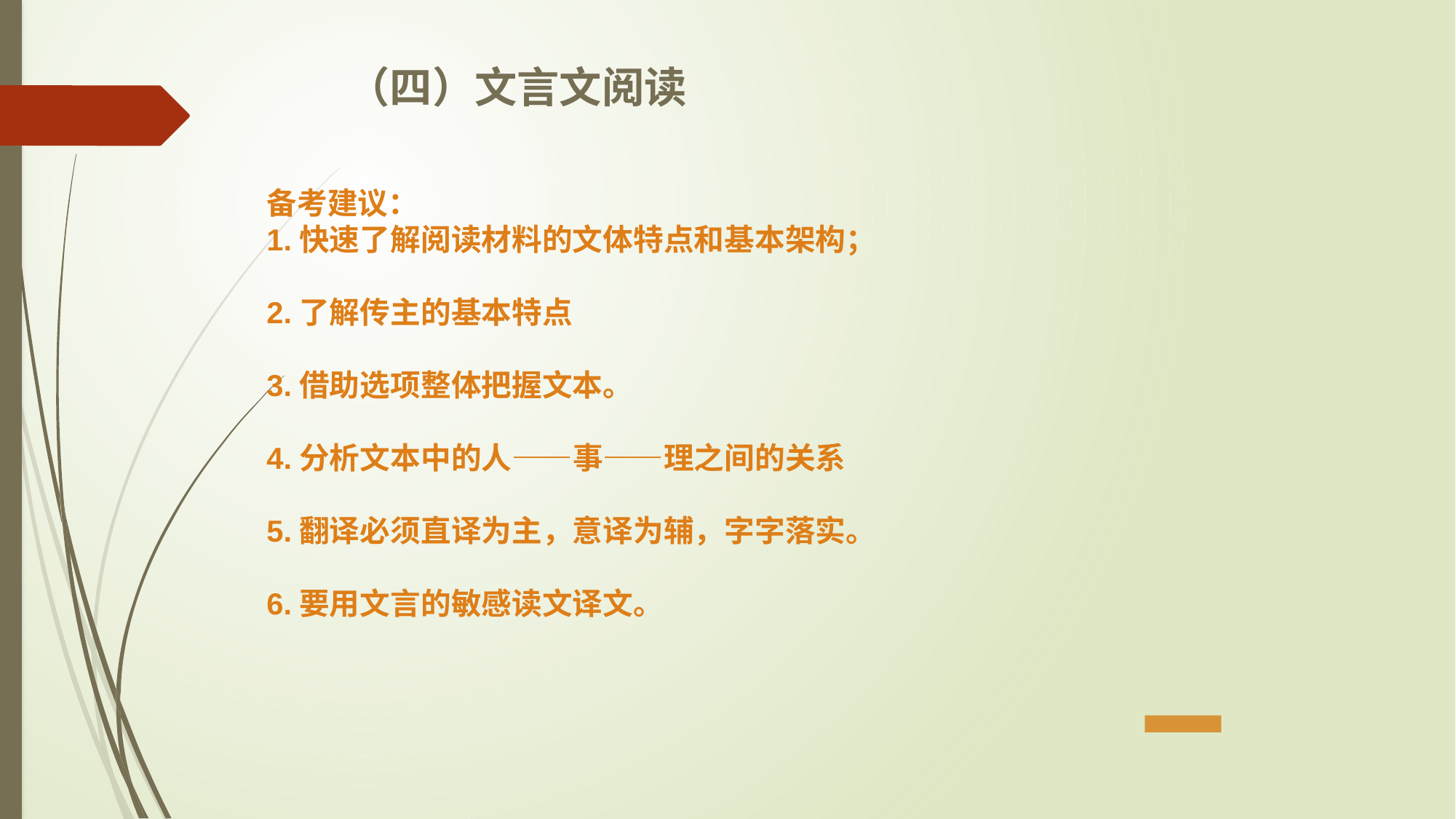

（四）文言文阅读
备考建议：
1.快速了解阅读材料的文体特点和基本架构；

2.了解传主的基本特点

3.借助选项整体把握文本。

4.分析文本中的人——事——理之间的关系

5.翻译必须直译为主，意译为辅，字字落实。

6.要用文言的敏感读文译文。